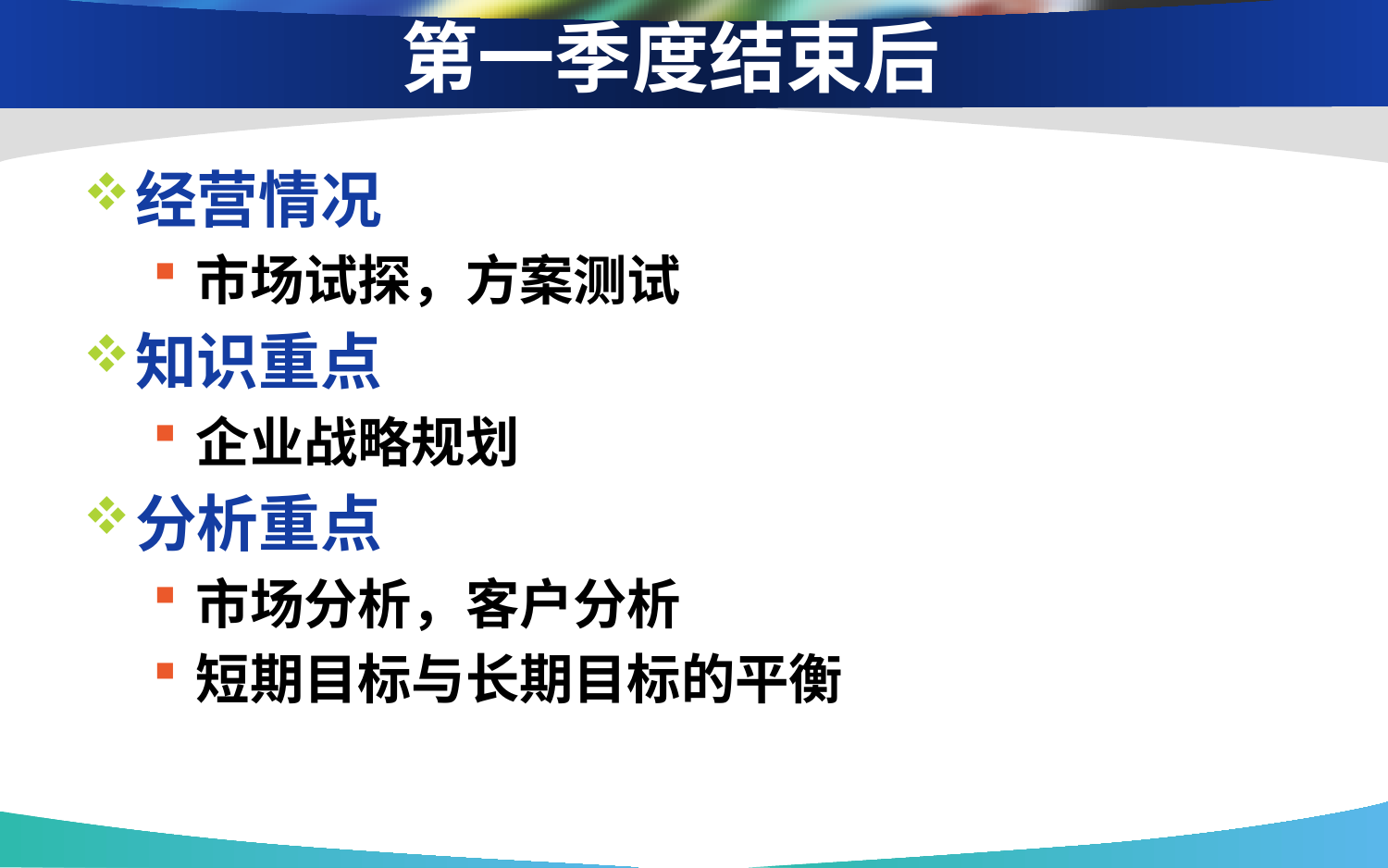

# 第一季度结束后
经营情况
市场试探，方案测试
知识重点
企业战略规划
分析重点
市场分析，客户分析
短期目标与长期目标的平衡